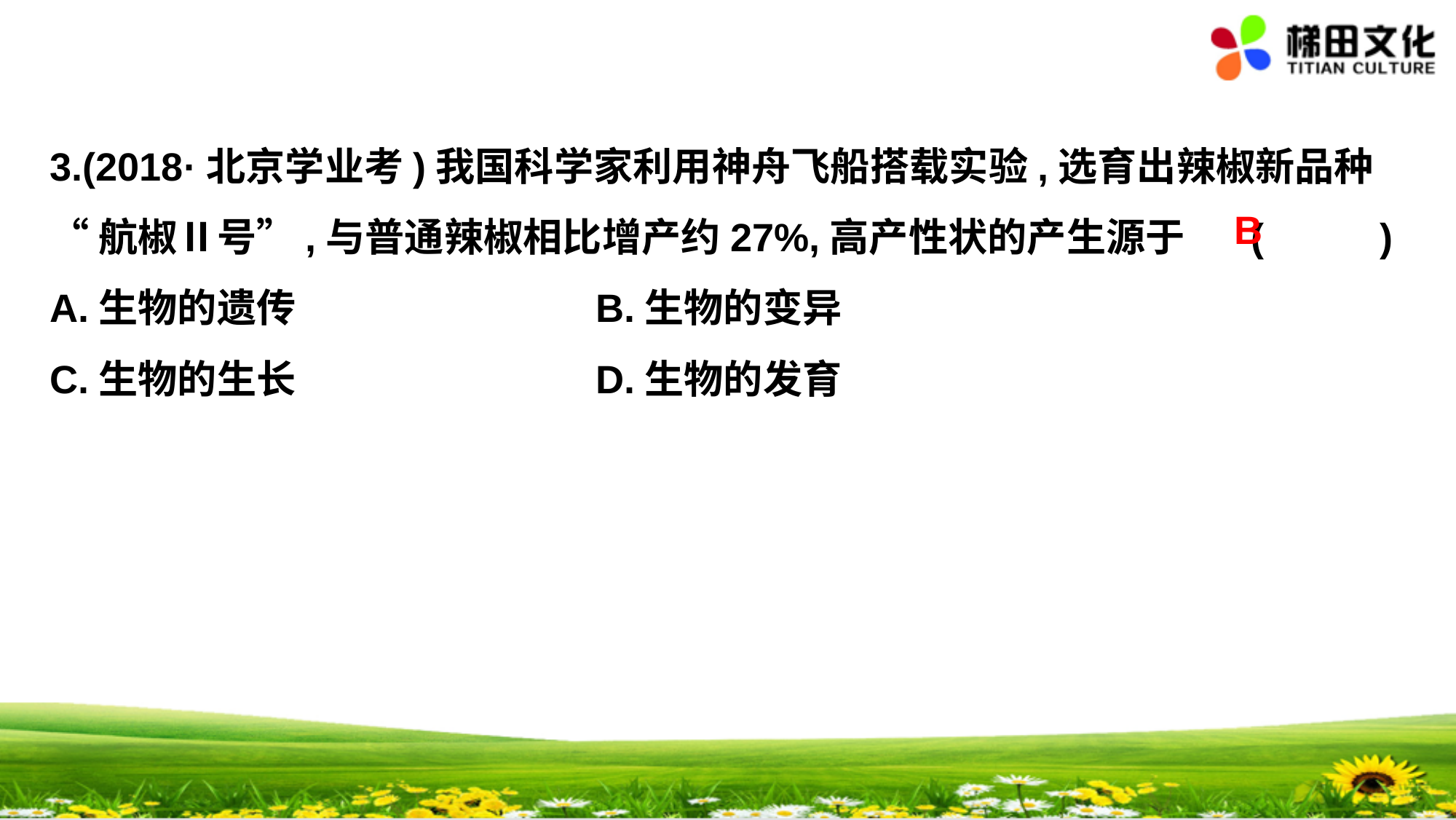

3.(2018·北京学业考)我国科学家利用神舟飞船搭载实验,选育出辣椒新品种
“航椒Ⅱ号”,与普通辣椒相比增产约27%,高产性状的产生源于	(　  　)
A.生物的遗传			B.生物的变异
C.生物的生长			D.生物的发育
B